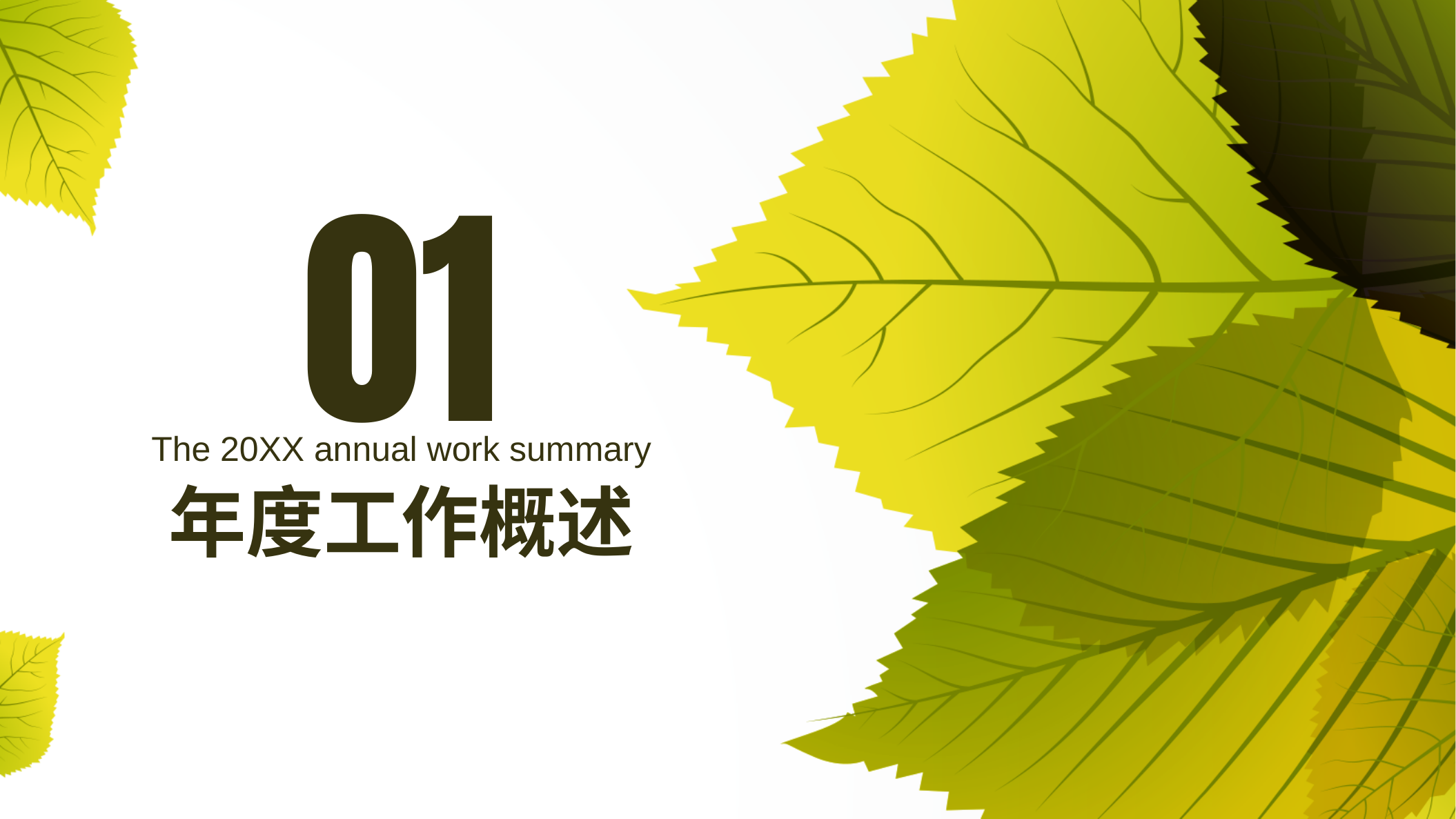

01
The 20XX annual work summary
年度工作概述